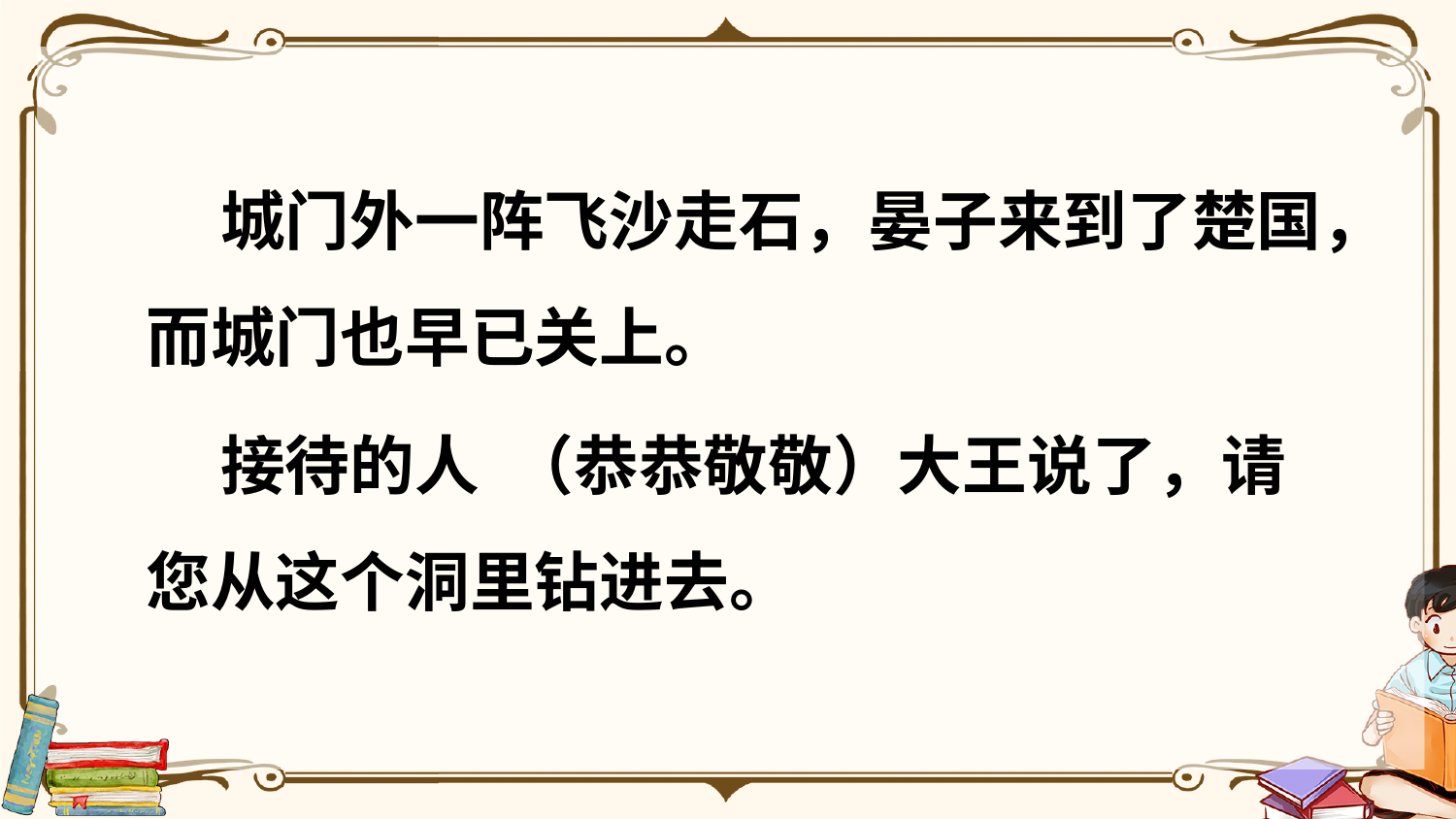

城门外一阵飞沙走石，晏子来到了楚国，而城门也早已关上。
    接待的人  （恭恭敬敬）大王说了，请您从这个洞里钻进去。